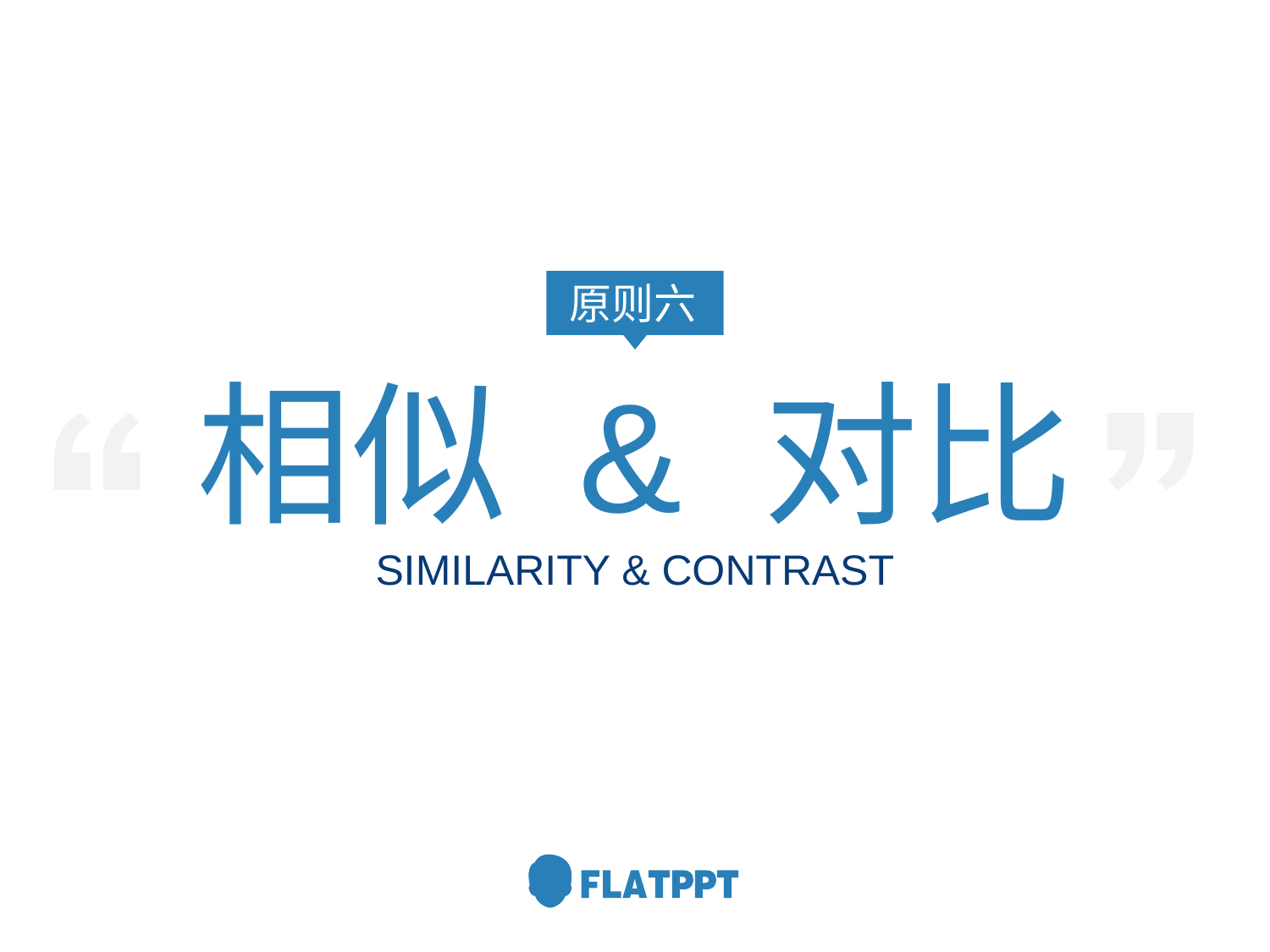

原则六

相似 & 对比

SIMILARITY & CONTRAST